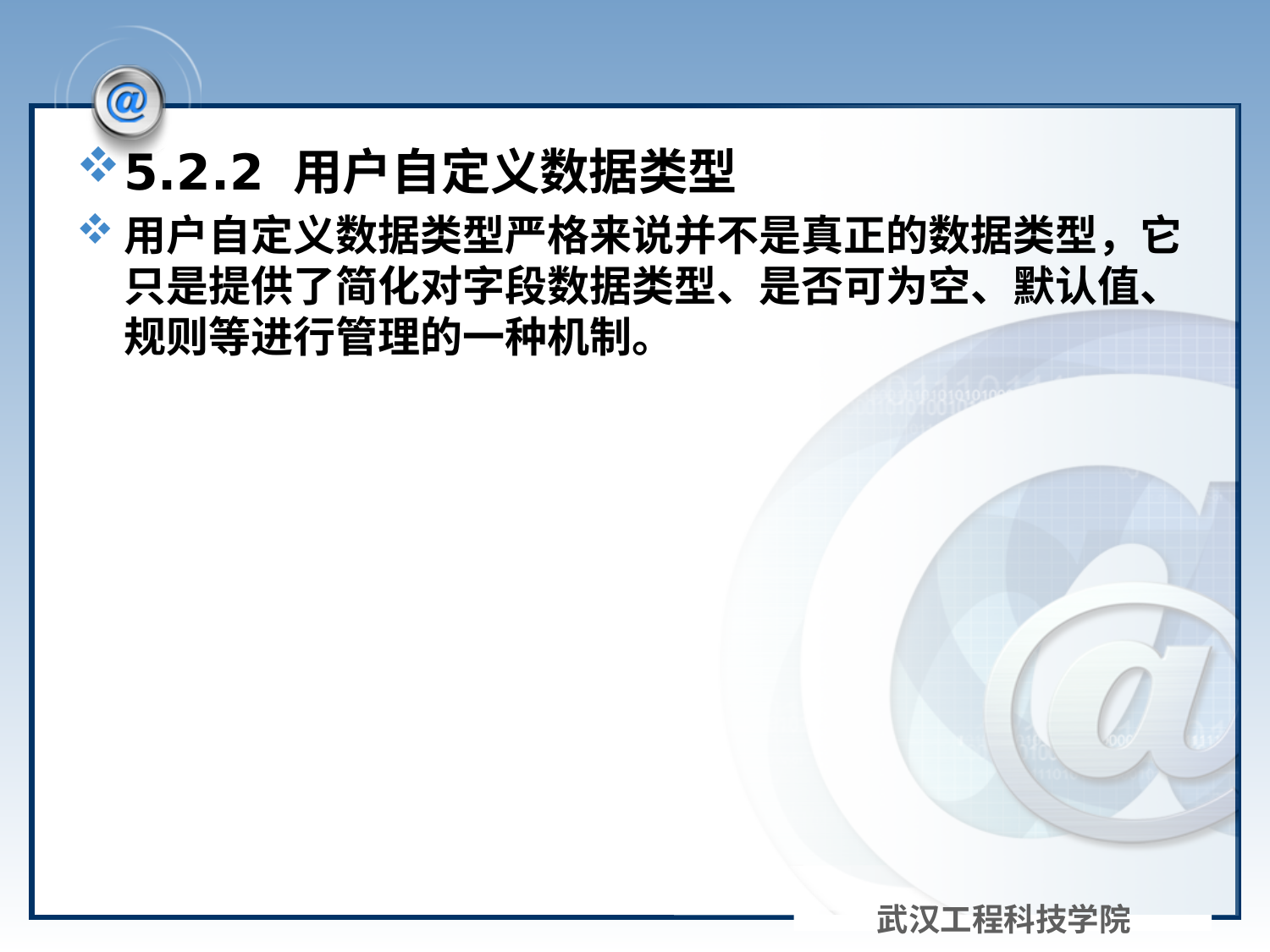

#
5.2.2 用户自定义数据类型
用户自定义数据类型严格来说并不是真正的数据类型，它只是提供了简化对字段数据类型、是否可为空、默认值、规则等进行管理的一种机制。

武汉工程科技学院